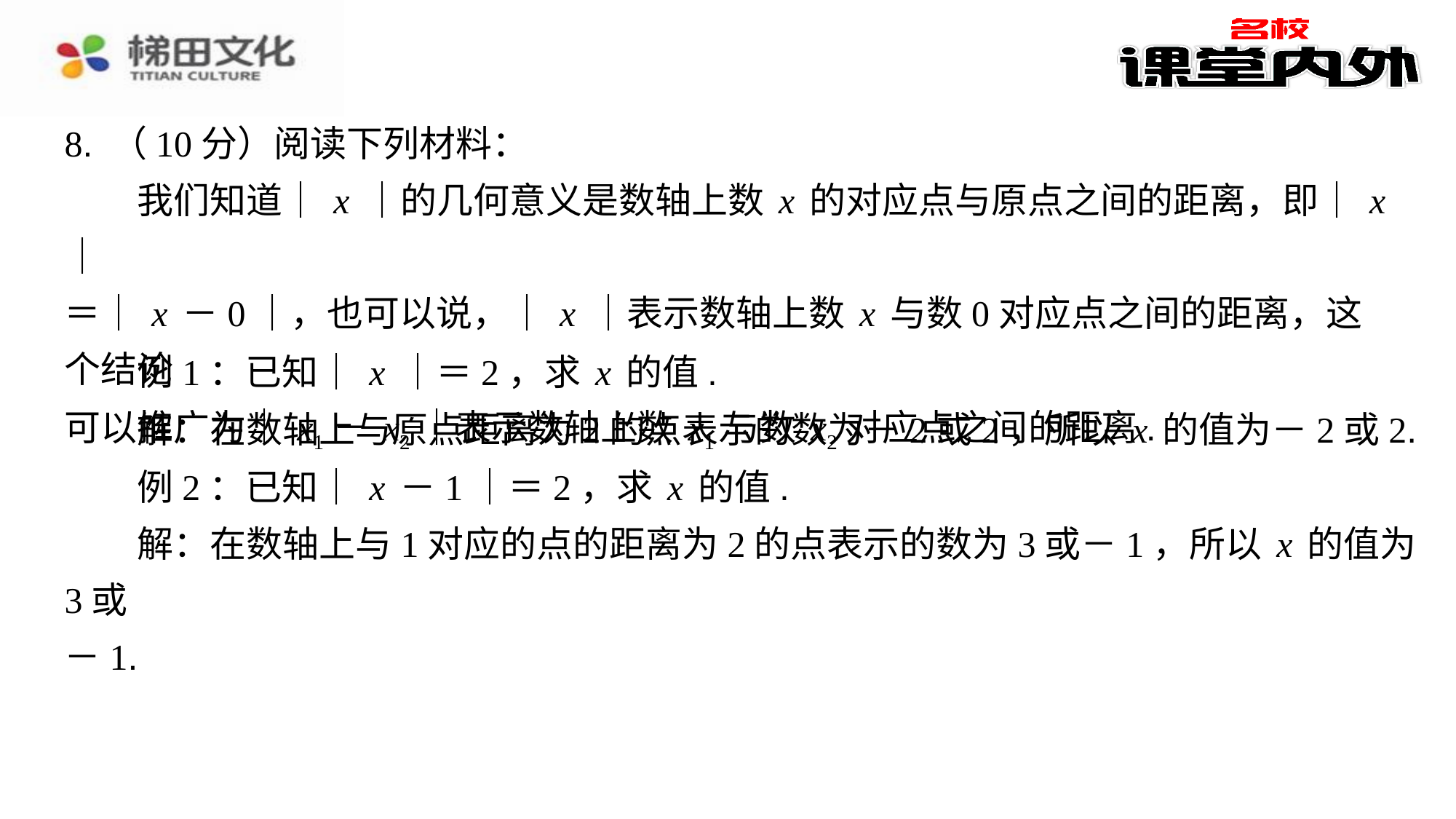

8. （10分）阅读下列材料：
　　我们知道｜x｜的几何意义是数轴上数x的对应点与原点之间的距离，即｜x｜
＝｜x－0｜，也可以说，｜x｜表示数轴上数x与数0对应点之间的距离，这个结论
可以推广为｜x1－x2｜表示数轴上数x1与数x2对应点之间的距离.
例1：已知｜x｜＝2，求x的值.
解：在数轴上与原点距离为2的点表示的数为－2或2，所以x的值为－2或2.
例2：已知｜x－1｜＝2，求x的值.
解：在数轴上与1对应的点的距离为2的点表示的数为3或－1，所以x的值为3或
－1.